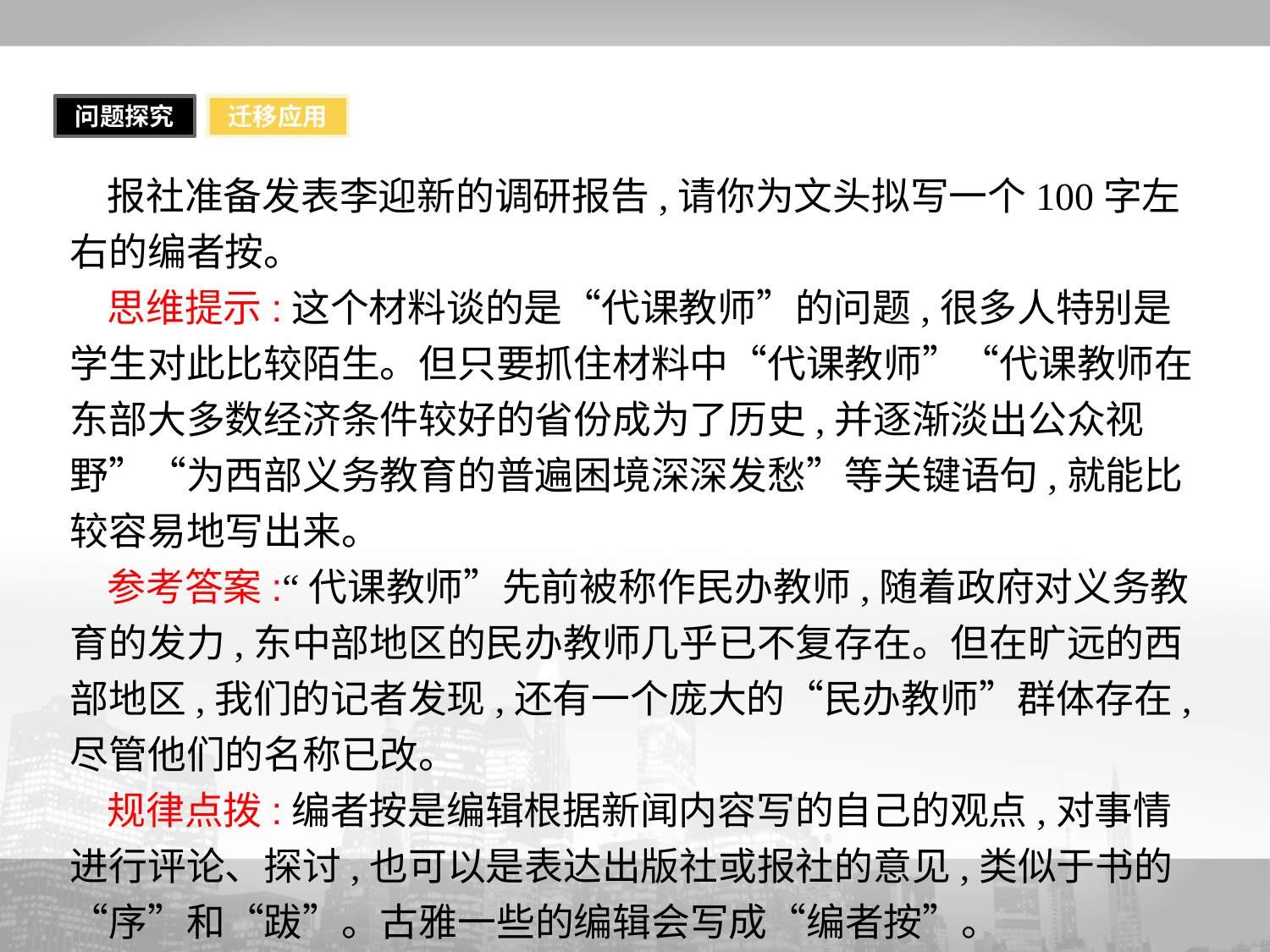

问题探究
迁移应用
报社准备发表李迎新的调研报告,请你为文头拟写一个100字左右的编者按。
思维提示:这个材料谈的是“代课教师”的问题,很多人特别是学生对此比较陌生。但只要抓住材料中“代课教师”“代课教师在东部大多数经济条件较好的省份成为了历史,并逐渐淡出公众视野”“为西部义务教育的普遍困境深深发愁”等关键语句,就能比较容易地写出来。
参考答案:“代课教师”先前被称作民办教师,随着政府对义务教育的发力,东中部地区的民办教师几乎已不复存在。但在旷远的西部地区,我们的记者发现,还有一个庞大的“民办教师”群体存在,尽管他们的名称已改。
规律点拨:编者按是编辑根据新闻内容写的自己的观点,对事情进行评论、探讨,也可以是表达出版社或报社的意见,类似于书的“序”和“跋”。古雅一些的编辑会写成“编者按”。